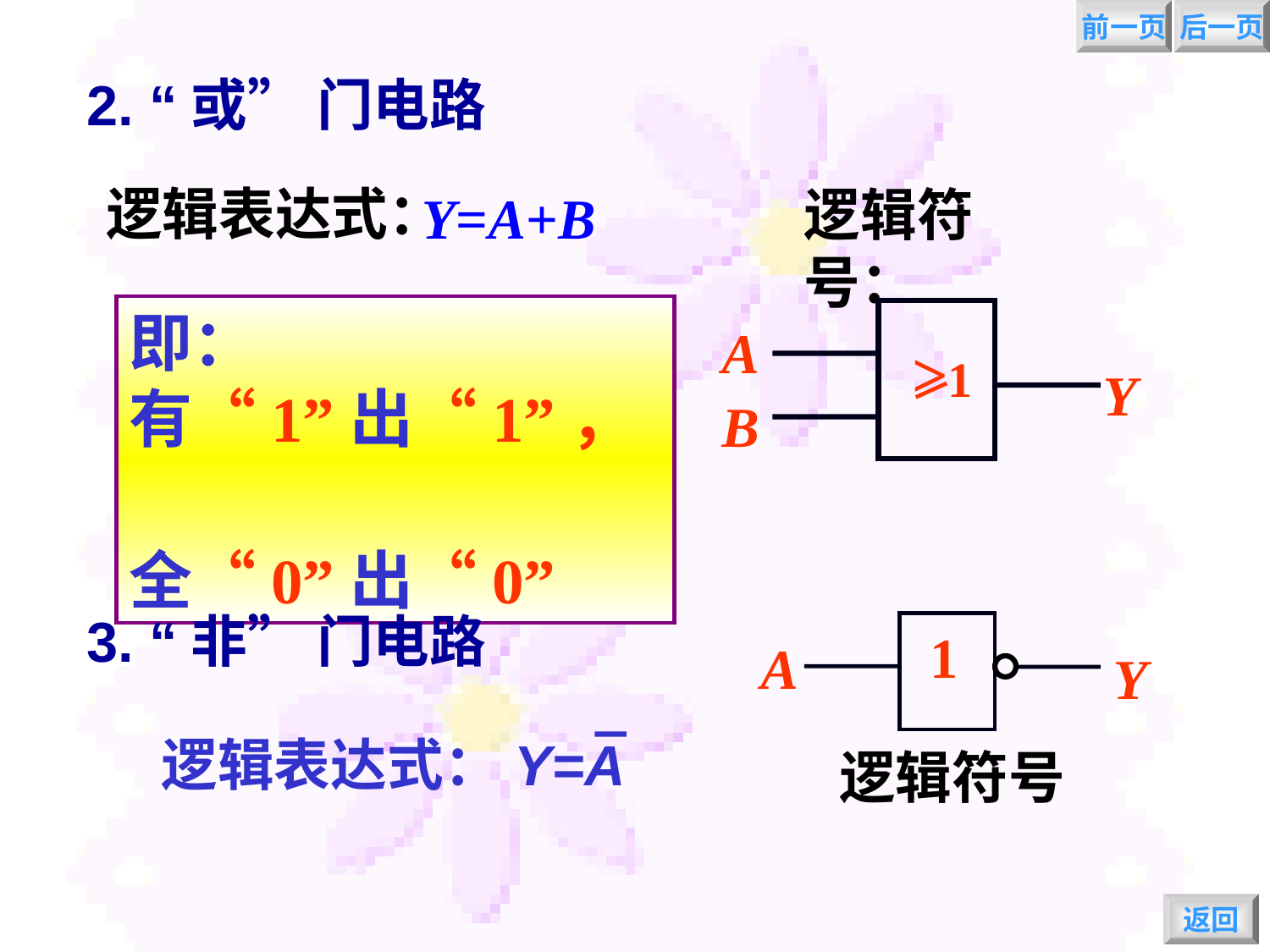

前一页
后一页
2. “或” 门电路

Y=A+B
逻辑表达式：
逻辑符号：

A
>1

Y

B

即：有“1”出“1”，
        全“0”出“0”
3. “非” 门电路
逻辑表达式：Y=A

1
A
Y

逻辑符号
返回